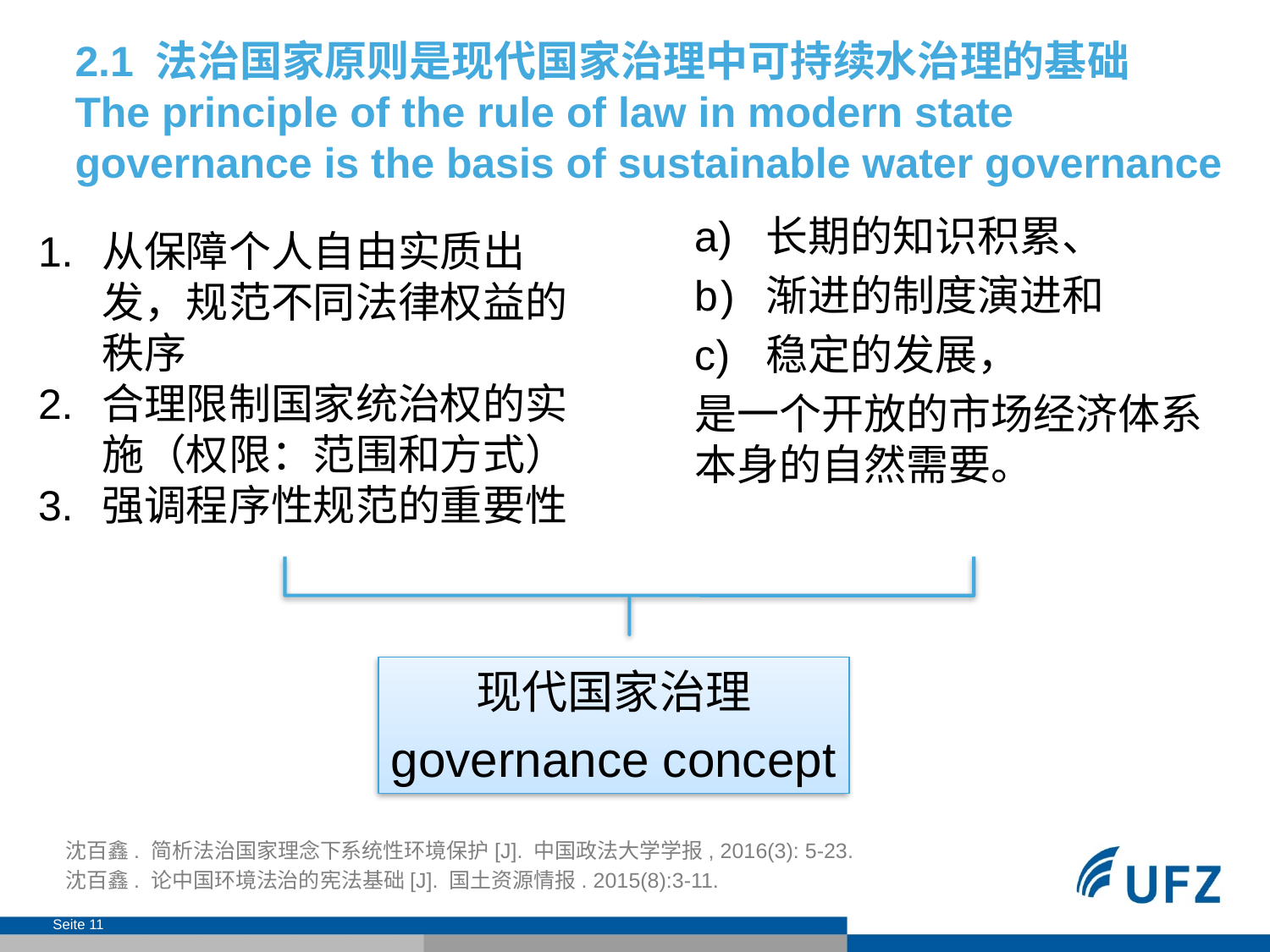

# 2.1 法治国家原则是现代国家治理中可持续水治理的基础 The principle of the rule of law in modern state governance is the basis of sustainable water governance
长期的知识积累、
渐进的制度演进和
稳定的发展，
是一个开放的市场经济体系本身的自然需要。
从保障个人自由实质出发，规范不同法律权益的秩序
合理限制国家统治权的实施（权限：范围和方式）
强调程序性规范的重要性

现代国家治理
governance concept
沈百鑫. 简析法治国家理念下系统性环境保护[J]. 中国政法大学学报, 2016(3): 5-23.
沈百鑫. 论中国环境法治的宪法基础[J]. 国土资源情报. 2015(8):3-11.
Seite 11